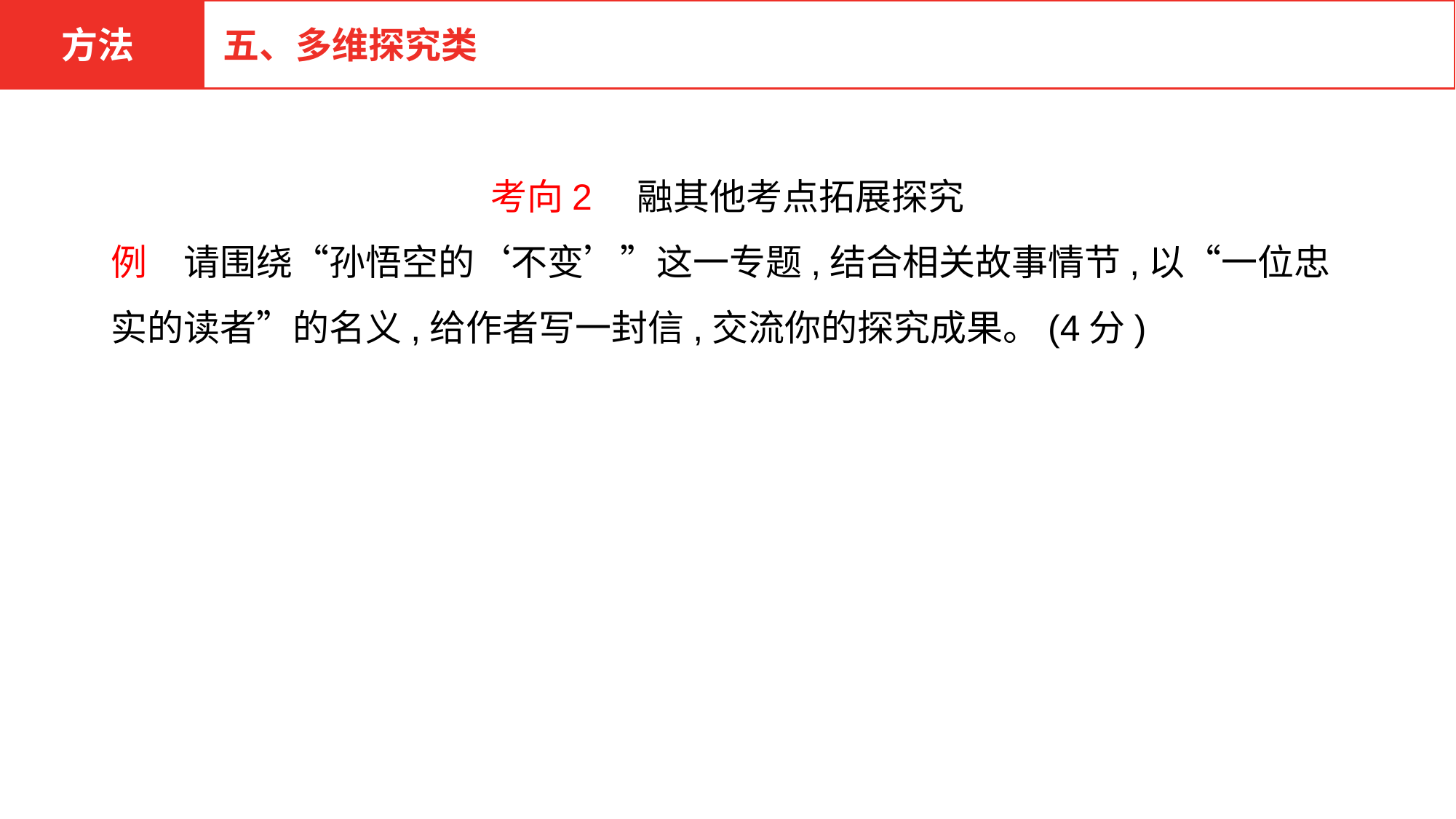

方法
五、多维探究类
考向2　融其他考点拓展探究
例　请围绕“孙悟空的‘不变’”这一专题,结合相关故事情节,以“一位忠实的读者”的名义,给作者写一封信,交流你的探究成果。(4分)